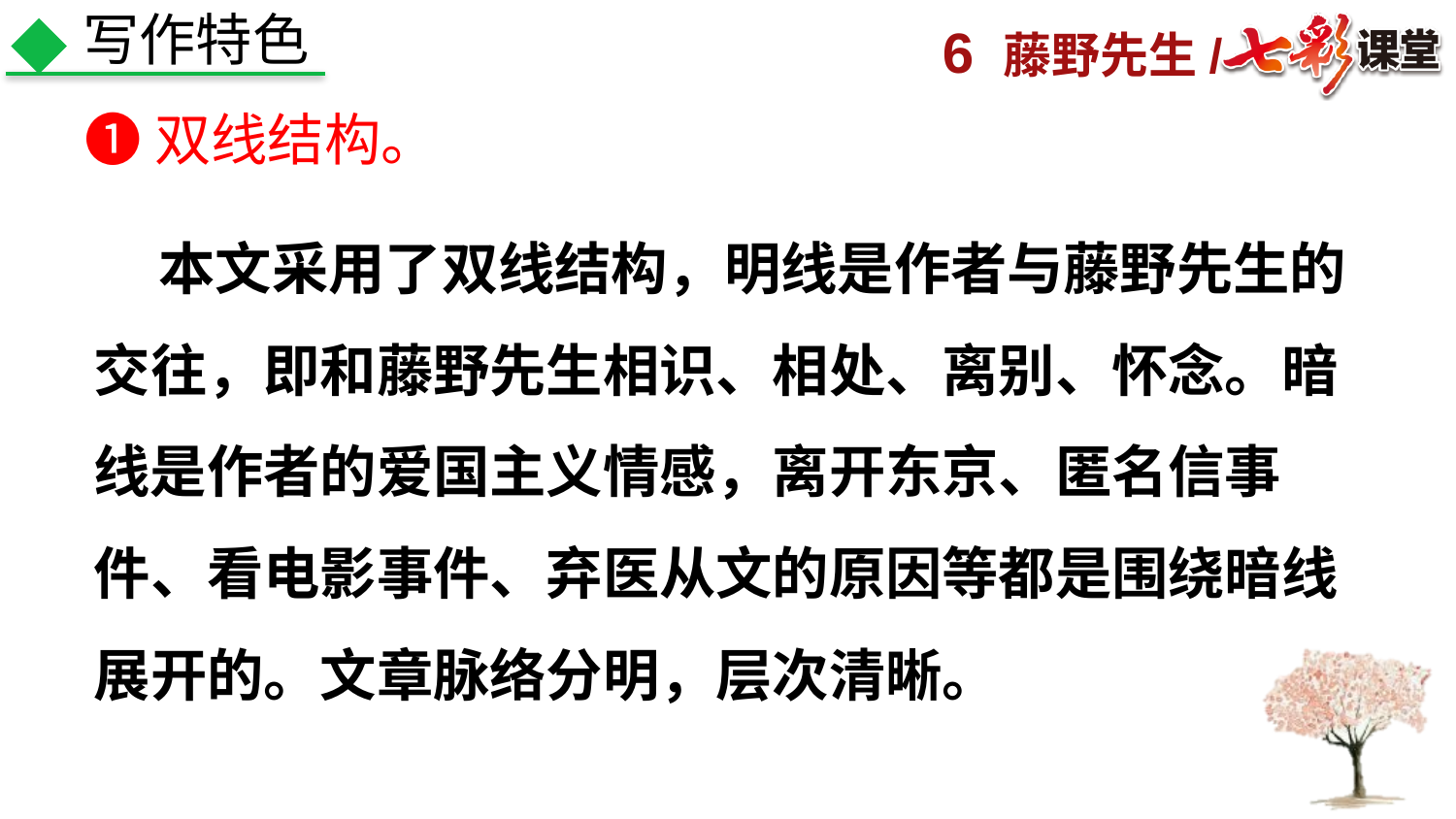

写作特色

❶双线结构。
    本文采用了双线结构，明线是作者与藤野先生的交往，即和藤野先生相识、相处、离别、怀念。暗线是作者的爱国主义情感，离开东京、匿名信事件、看电影事件、弃医从文的原因等都是围绕暗线展开的。文章脉络分明，层次清晰。